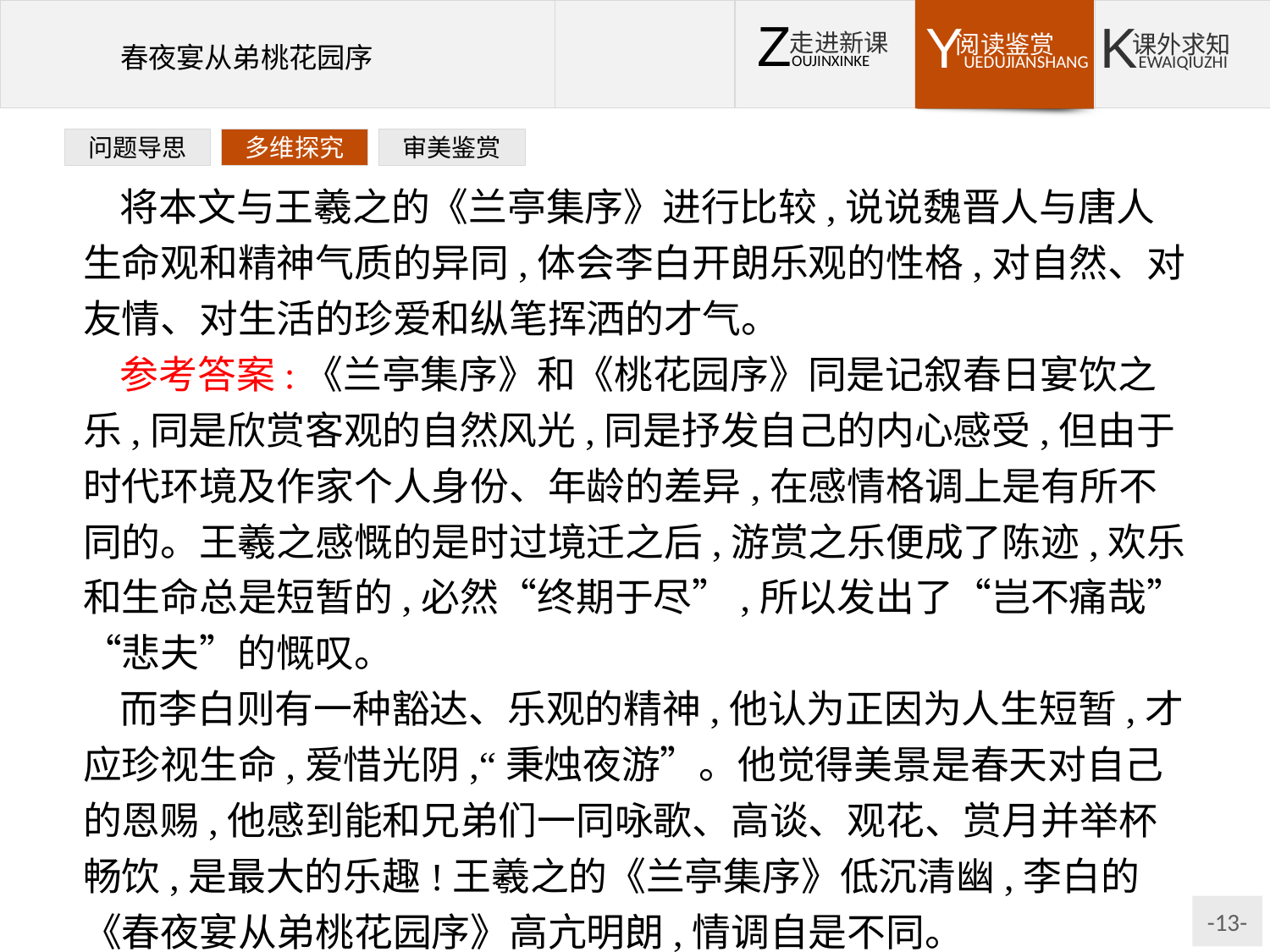

问题导思
多维探究
审美鉴赏
将本文与王羲之的《兰亭集序》进行比较,说说魏晋人与唐人生命观和精神气质的异同,体会李白开朗乐观的性格,对自然、对友情、对生活的珍爱和纵笔挥洒的才气。
参考答案:《兰亭集序》和《桃花园序》同是记叙春日宴饮之乐,同是欣赏客观的自然风光,同是抒发自己的内心感受,但由于时代环境及作家个人身份、年龄的差异,在感情格调上是有所不同的。王羲之感慨的是时过境迁之后,游赏之乐便成了陈迹,欢乐和生命总是短暂的,必然“终期于尽”,所以发出了“岂不痛哉”“悲夫”的慨叹。
而李白则有一种豁达、乐观的精神,他认为正因为人生短暂,才应珍视生命,爱惜光阴,“秉烛夜游”。他觉得美景是春天对自己的恩赐,他感到能和兄弟们一同咏歌、高谈、观花、赏月并举杯畅饮,是最大的乐趣!王羲之的《兰亭集序》低沉清幽,李白的《春夜宴从弟桃花园序》高亢明朗,情调自是不同。